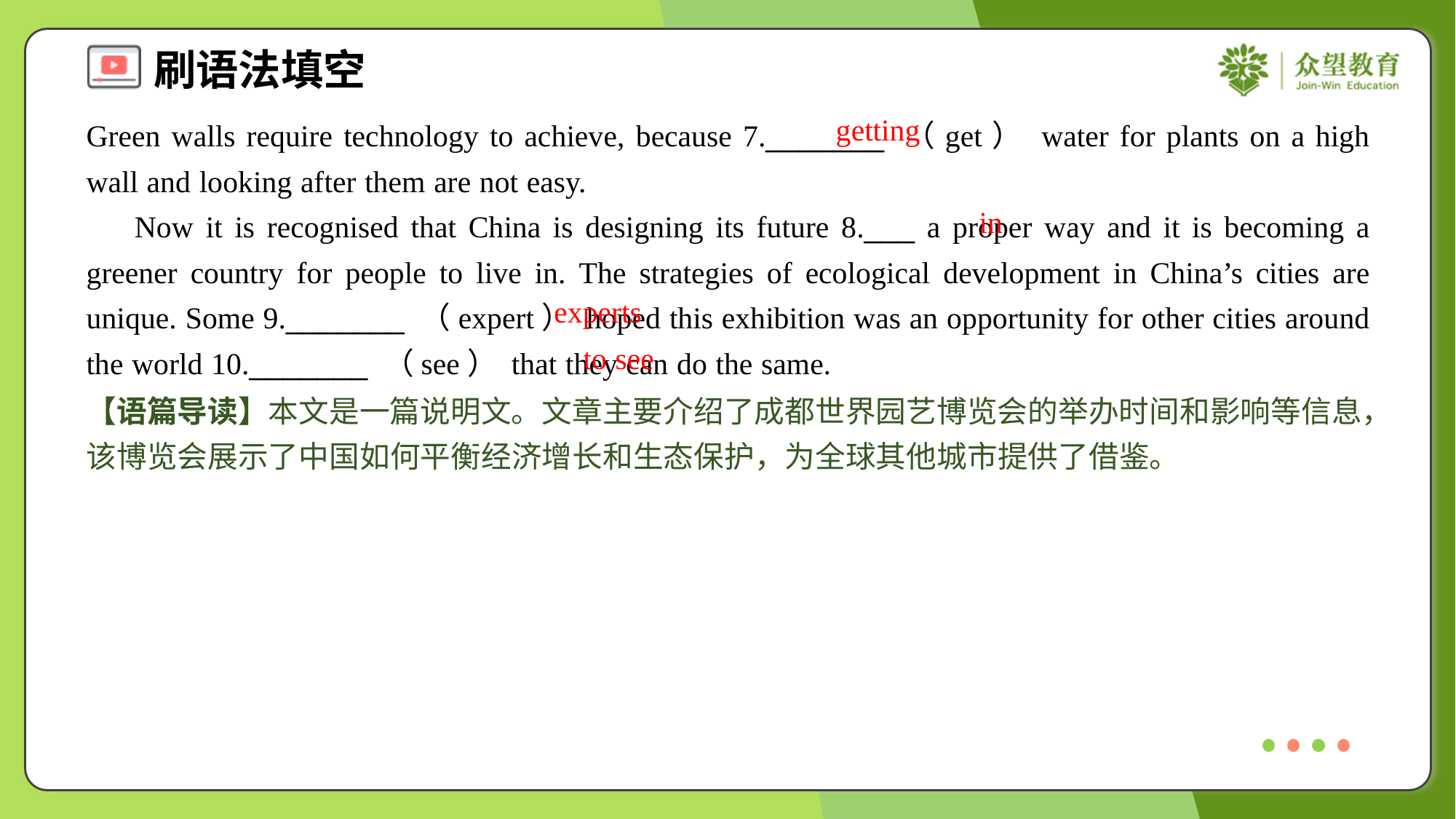

getting
Green walls require technology to achieve, because 7._______ （get） water for plants on a high wall and looking after them are not easy.
    Now it is recognised that China is designing its future 8.___ a proper way and it is becoming a greener country for people to live in. The strategies of ecological development in China’s cities are unique. Some 9._______ （expert） hoped this exhibition was an opportunity for other cities around the world 10._______ （see） that they can do the same.
in
experts
to see
【语篇导读】本文是一篇说明文。文章主要介绍了成都世界园艺博览会的举办时间和影响等信息，该博览会展示了中国如何平衡经济增长和生态保护，为全球其他城市提供了借鉴。